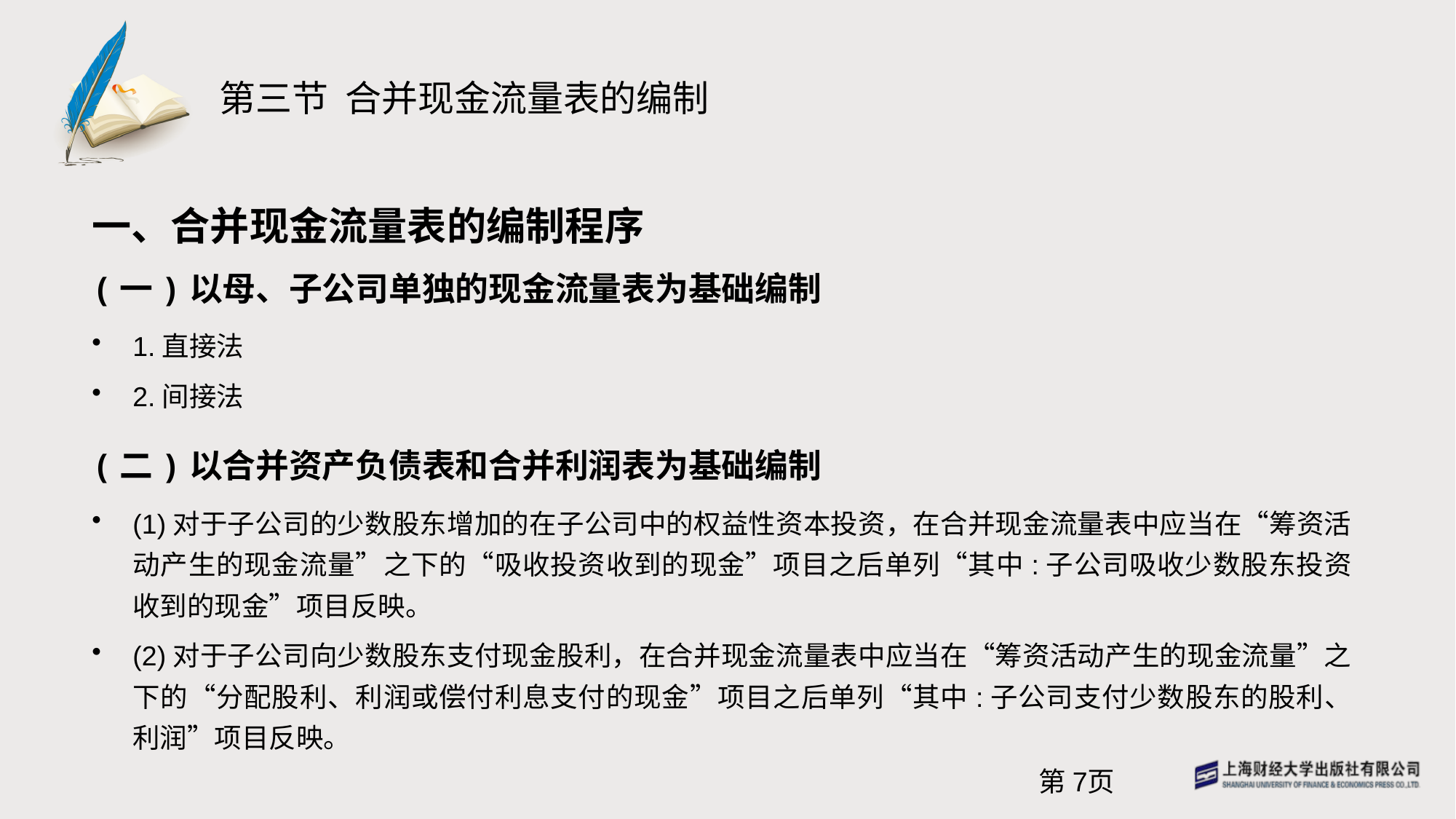

# 第三节  合并现金流量表的编制
一、合并现金流量表的编制程序
(一)以母、子公司单独的现金流量表为基础编制
1.直接法
2.间接法
(二)以合并资产负债表和合并利润表为基础编制
(1)对于子公司的少数股东增加的在子公司中的权益性资本投资，在合并现金流量表中应当在“筹资活动产生的现金流量”之下的“吸收投资收到的现金”项目之后单列“其中:子公司吸收少数股东投资收到的现金”项目反映。
(2)对于子公司向少数股东支付现金股利，在合并现金流量表中应当在“筹资活动产生的现金流量”之下的“分配股利、利润或偿付利息支付的现金”项目之后单列“其中:子公司支付少数股东的股利、利润”项目反映。

7